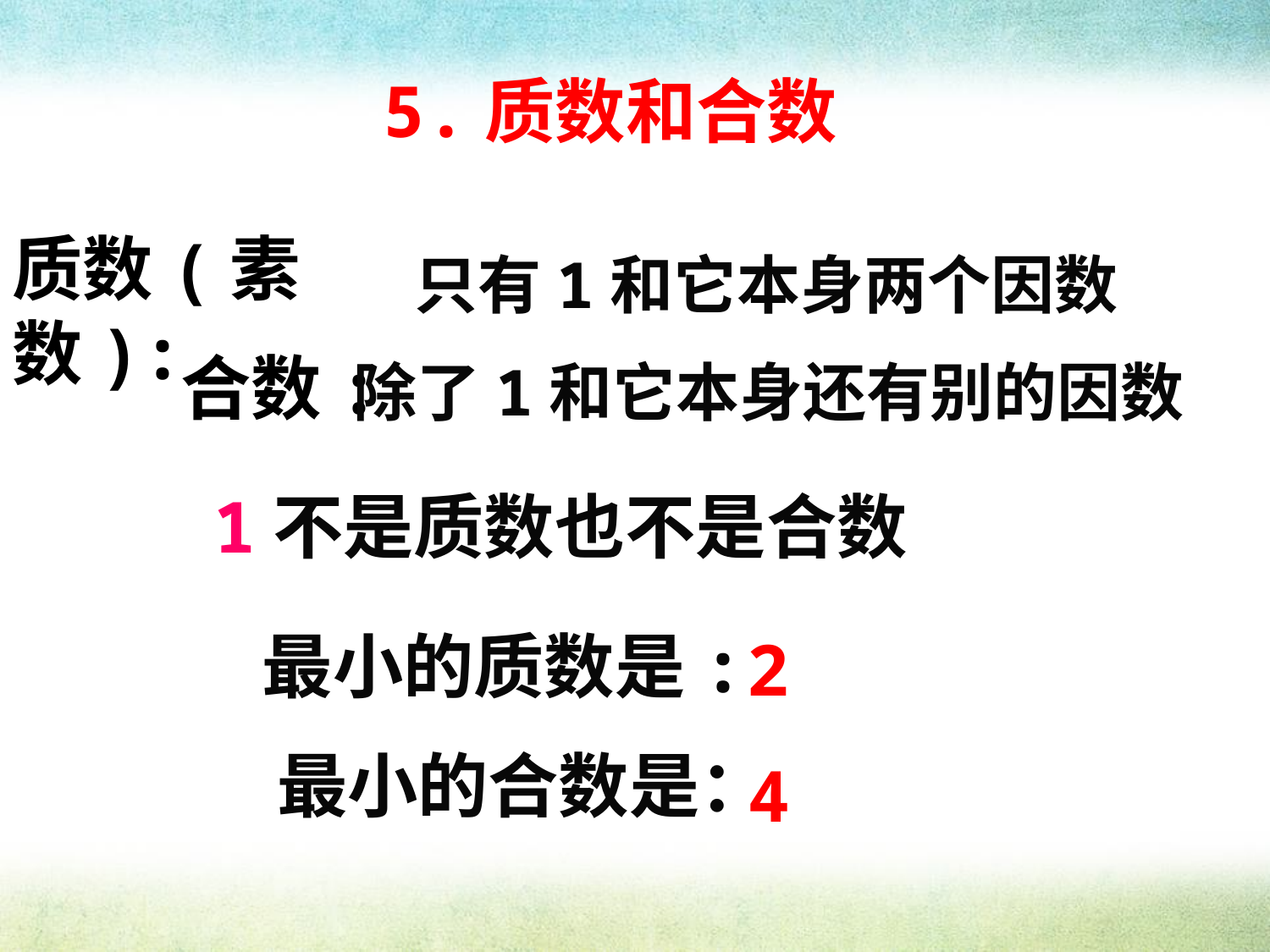

5.质数和合数
质数(素数):
只有1和它本身两个因数
合数:
除了1和它本身还有别的因数
1不是质数也不是合数
最小的质数是:
2
最小的合数是：
4